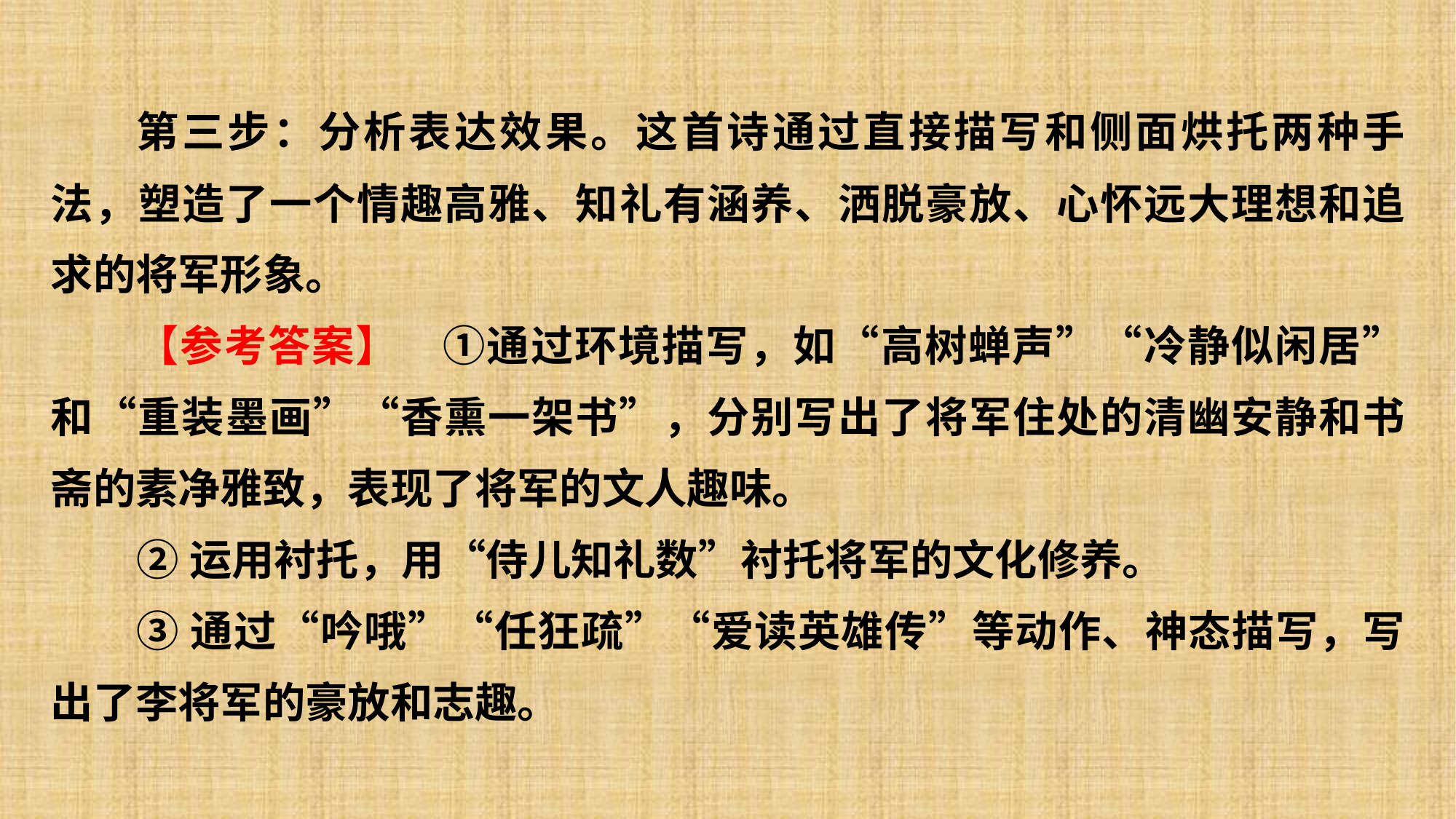

第三步：分析表达效果。这首诗通过直接描写和侧面烘托两种手法，塑造了一个情趣高雅、知礼有涵养、洒脱豪放、心怀远大理想和追求的将军形象。
【参考答案】　①通过环境描写，如“高树蝉声”“冷静似闲居”和“重装墨画”“香熏一架书”，分别写出了将军住处的清幽安静和书斋的素净雅致，表现了将军的文人趣味。
②运用衬托，用“侍儿知礼数”衬托将军的文化修养。
③通过“吟哦”“任狂疏”“爱读英雄传”等动作、神态描写，写出了李将军的豪放和志趣。